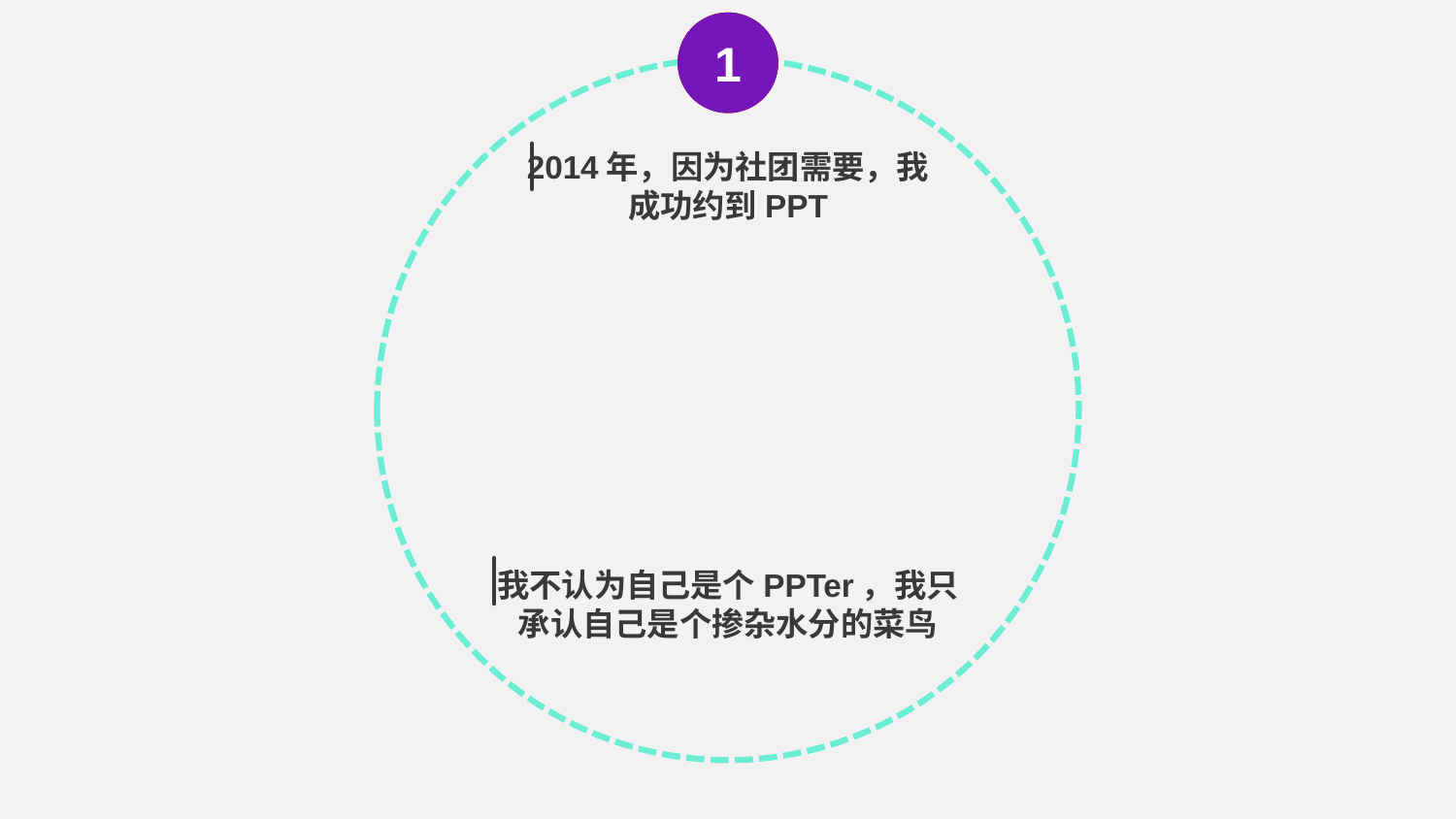

2
3
4
1

2014年，因为社团需要，我成功约到PPT
我不认为自己是个PPTer，我只承认自己是个掺杂水分的菜鸟